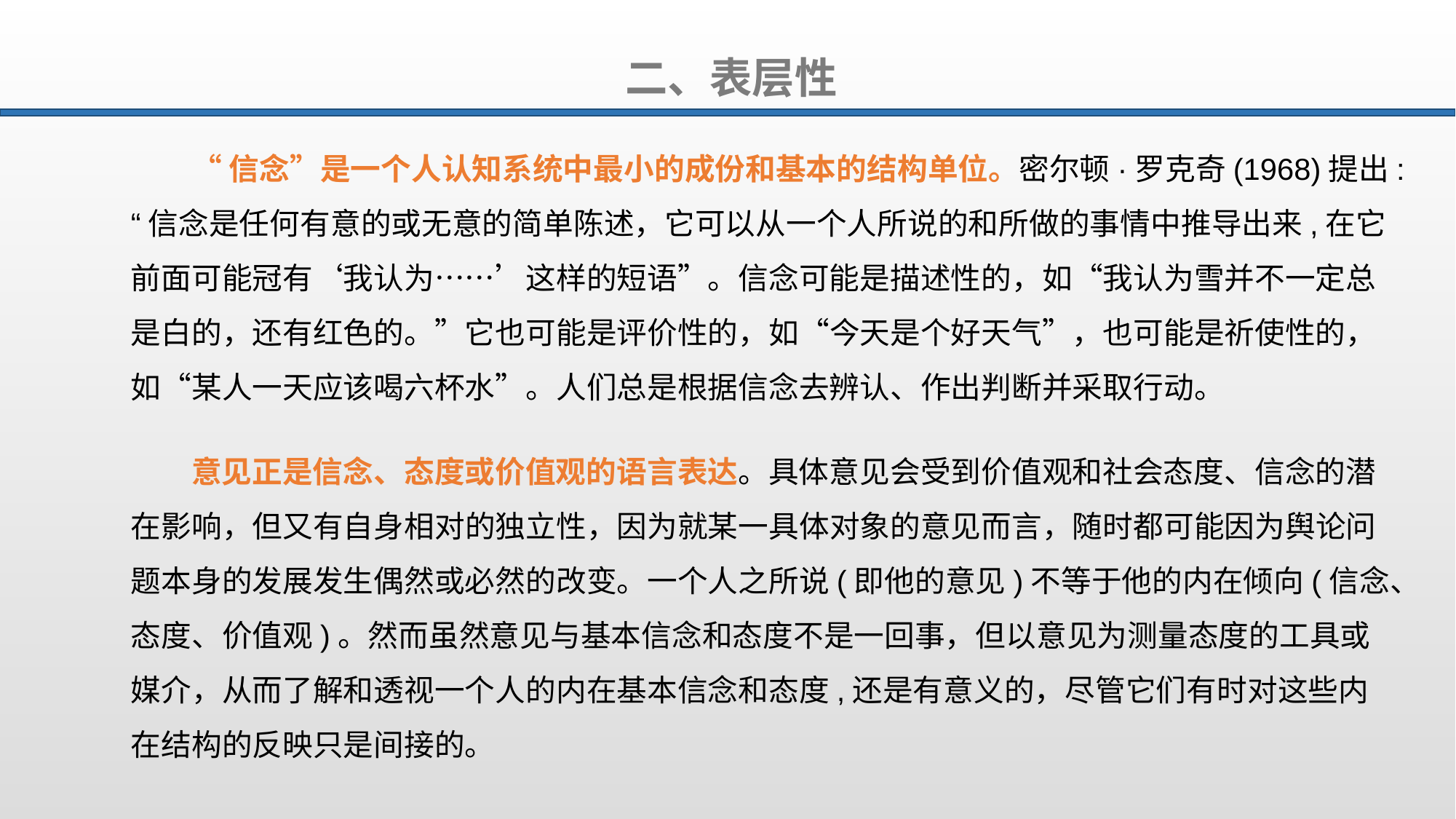

二、表层性

“信念”是一个人认知系统中最小的成份和基本的结构单位。密尔顿·罗克奇(1968)提出:“信念是任何有意的或无意的简单陈述，它可以从一个人所说的和所做的事情中推导出来,在它前面可能冠有‘我认为……’这样的短语”。信念可能是描述性的，如“我认为雪并不一定总是白的，还有红色的。”它也可能是评价性的，如“今天是个好天气”，也可能是祈使性的，如“某人一天应该喝六杯水”。人们总是根据信念去辨认、作出判断并采取行动。
意见正是信念、态度或价值观的语言表达。具体意见会受到价值观和社会态度、信念的潜在影响，但又有自身相对的独立性，因为就某一具体对象的意见而言，随时都可能因为舆论问题本身的发展发生偶然或必然的改变。一个人之所说(即他的意见)不等于他的内在倾向(信念、态度、价值观)。然而虽然意见与基本信念和态度不是一回事，但以意见为测量态度的工具或媒介，从而了解和透视一个人的内在基本信念和态度,还是有意义的，尽管它们有时对这些内在结构的反映只是间接的。